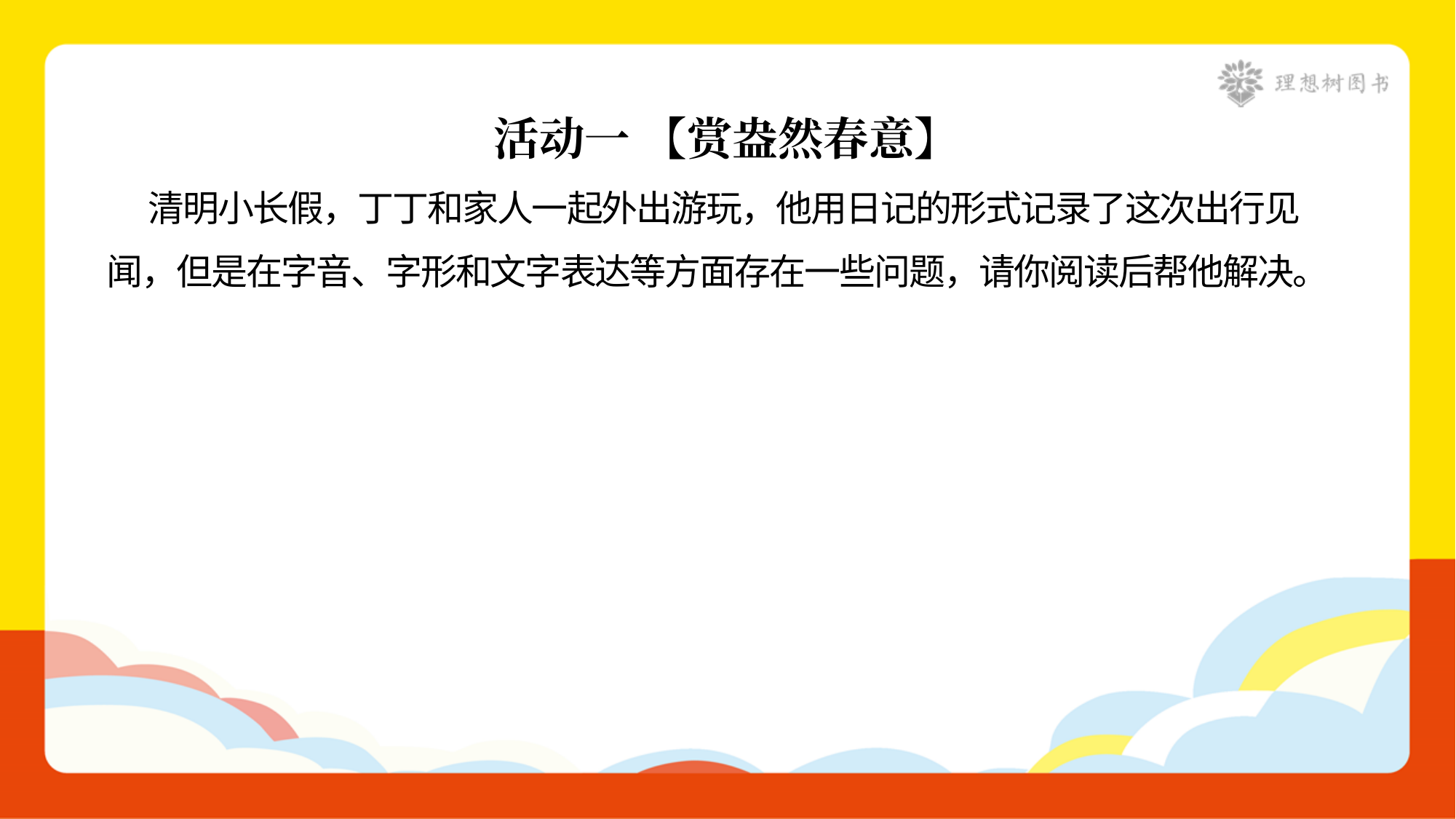

活动一 【赏盎然春意】
    清明小长假，丁丁和家人一起外出游玩，他用日记的形式记录了这次出行见
闻，但是在字音、字形和文字表达等方面存在一些问题，请你阅读后帮他解决。